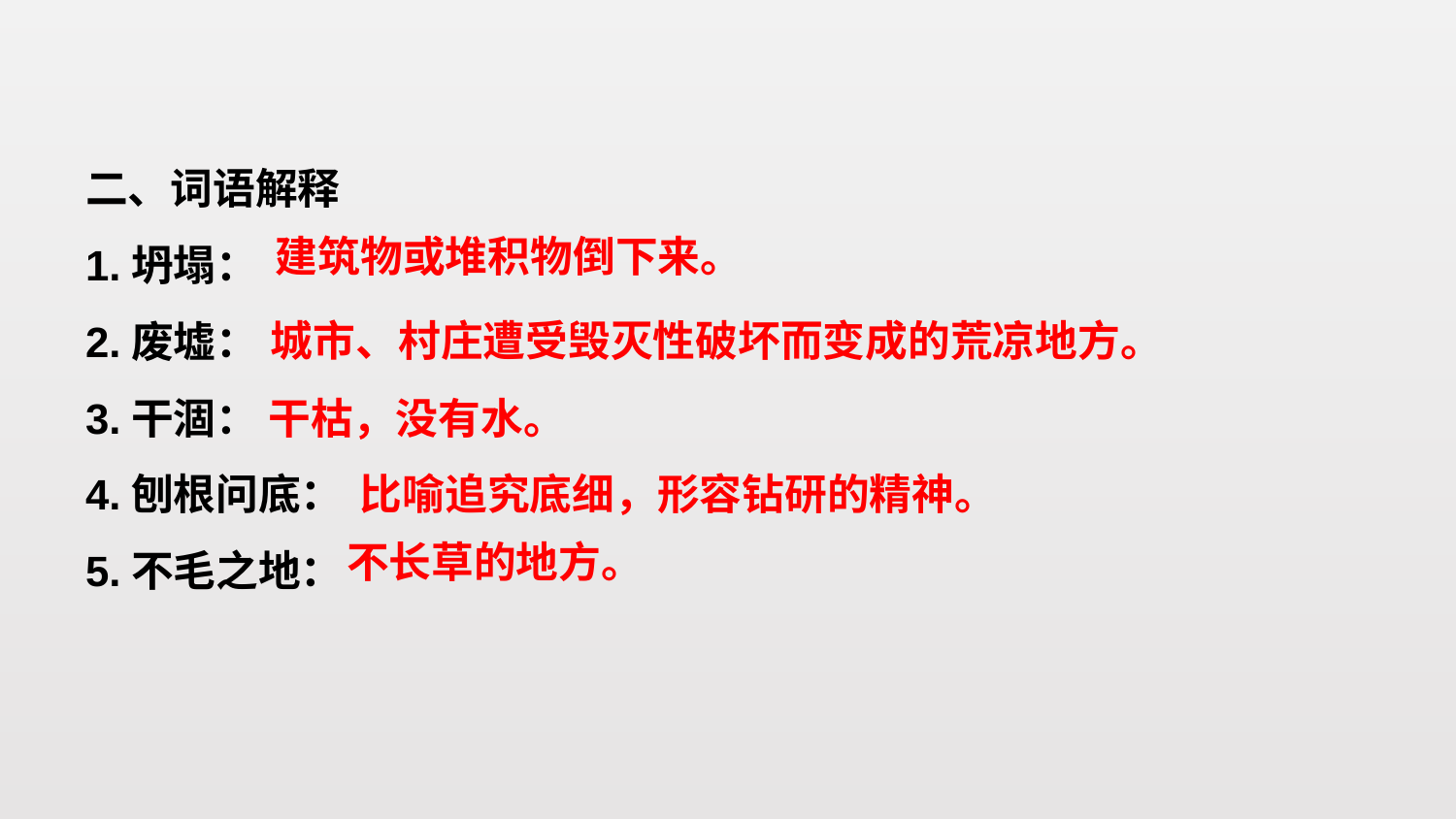

二、词语解释
1.坍塌：
2.废墟：
3.干涸：
4.刨根问底：
5.不毛之地：
建筑物或堆积物倒下来。
城市、村庄遭受毁灭性破坏而变成的荒凉地方。
干枯，没有水。
比喻追究底细，形容钻研的精神。
不长草的地方。